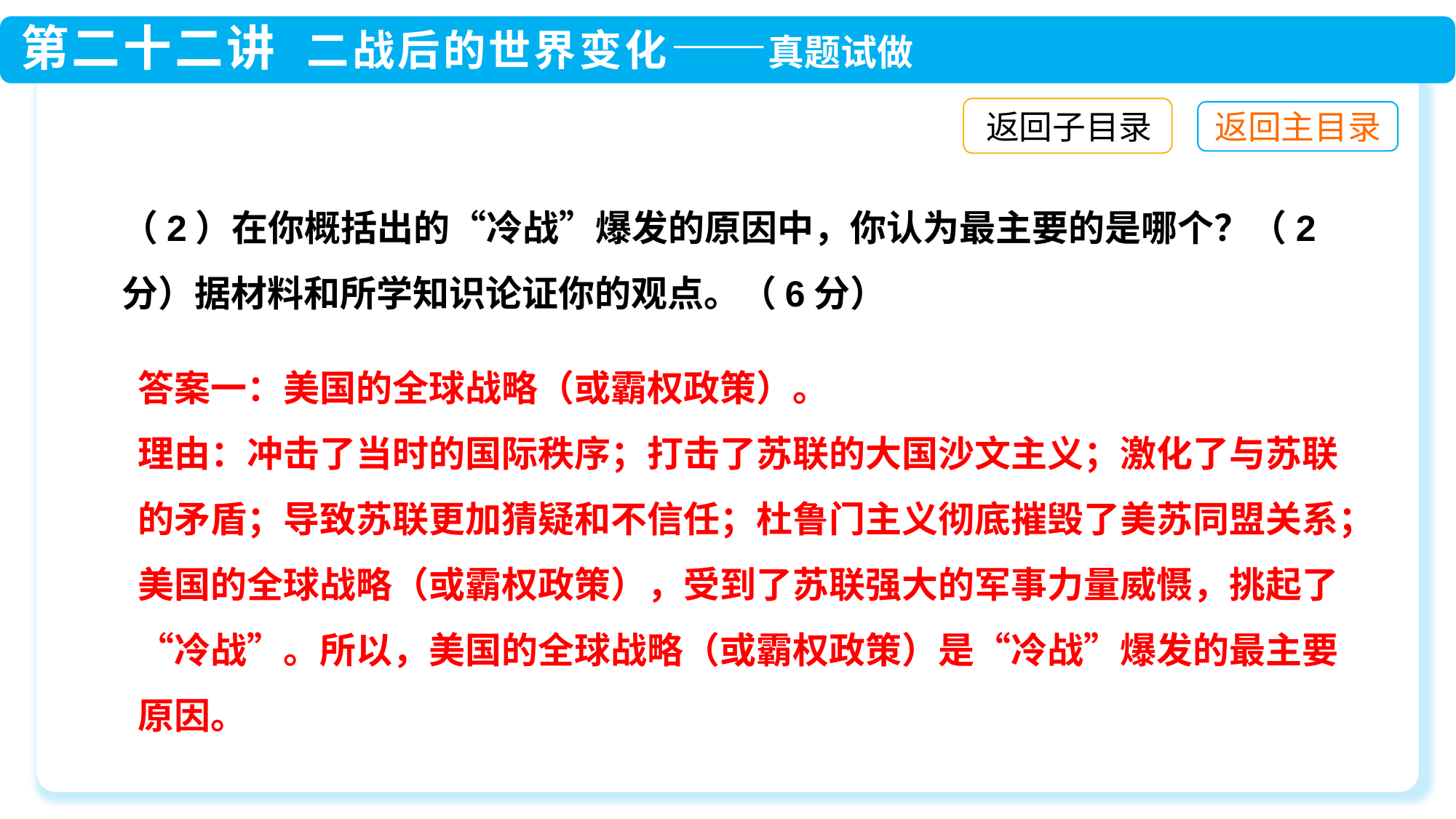

返回子目录
（2）在你概括出的“冷战”爆发的原因中，你认为最主要的是哪个？（2分）据材料和所学知识论证你的观点。（6分）
答案一：美国的全球战略（或霸权政策）。
理由：冲击了当时的国际秩序；打击了苏联的大国沙文主义；激化了与苏联的矛盾；导致苏联更加猜疑和不信任；杜鲁门主义彻底摧毁了美苏同盟关系；美国的全球战略（或霸权政策），受到了苏联强大的军事力量威慑，挑起了“冷战”。所以，美国的全球战略（或霸权政策）是“冷战”爆发的最主要原因。